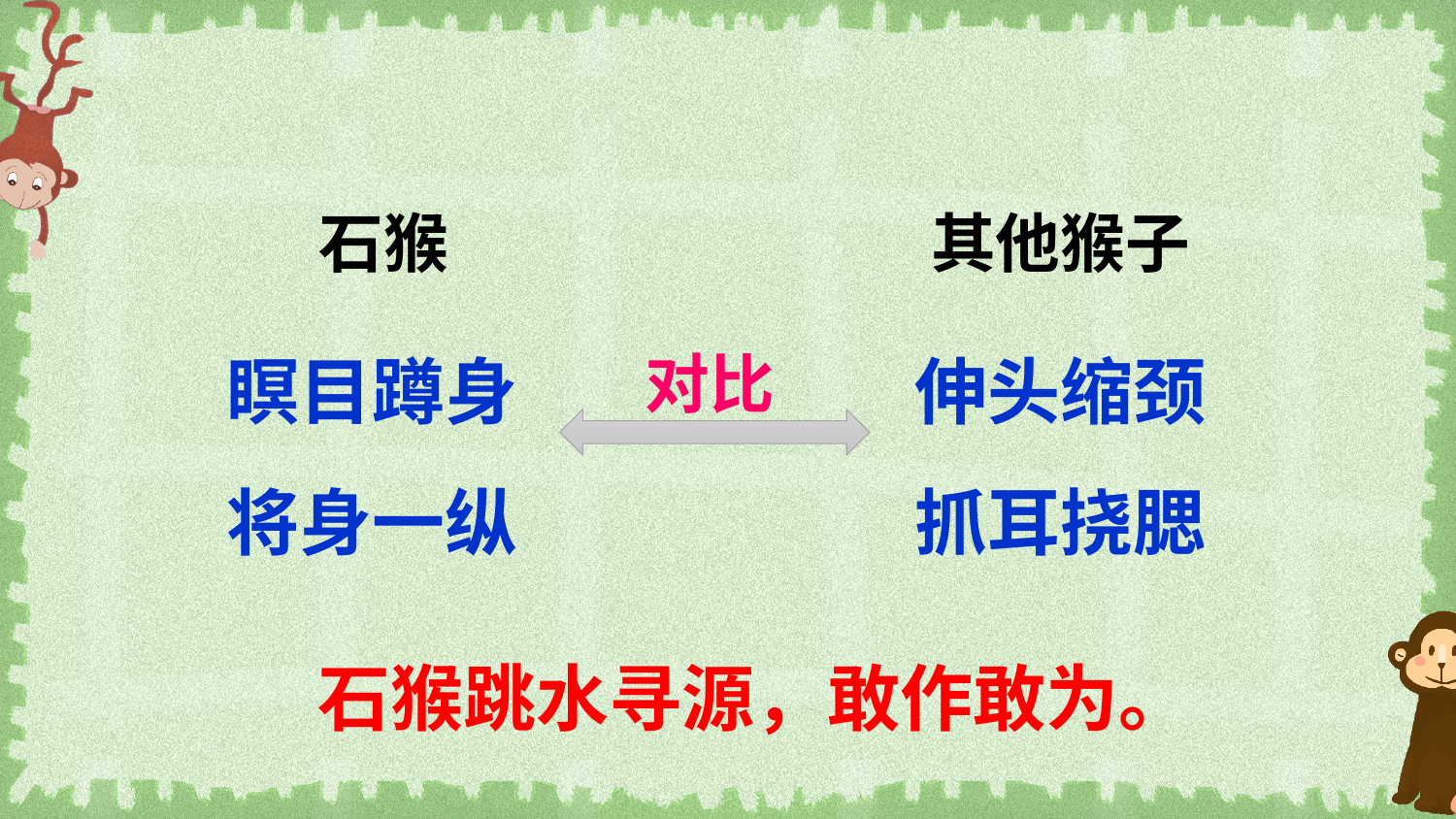

石猴
其他猴子
瞑目蹲身
将身一纵
伸头缩颈
抓耳挠腮
对比

石猴跳水寻源，敢作敢为。